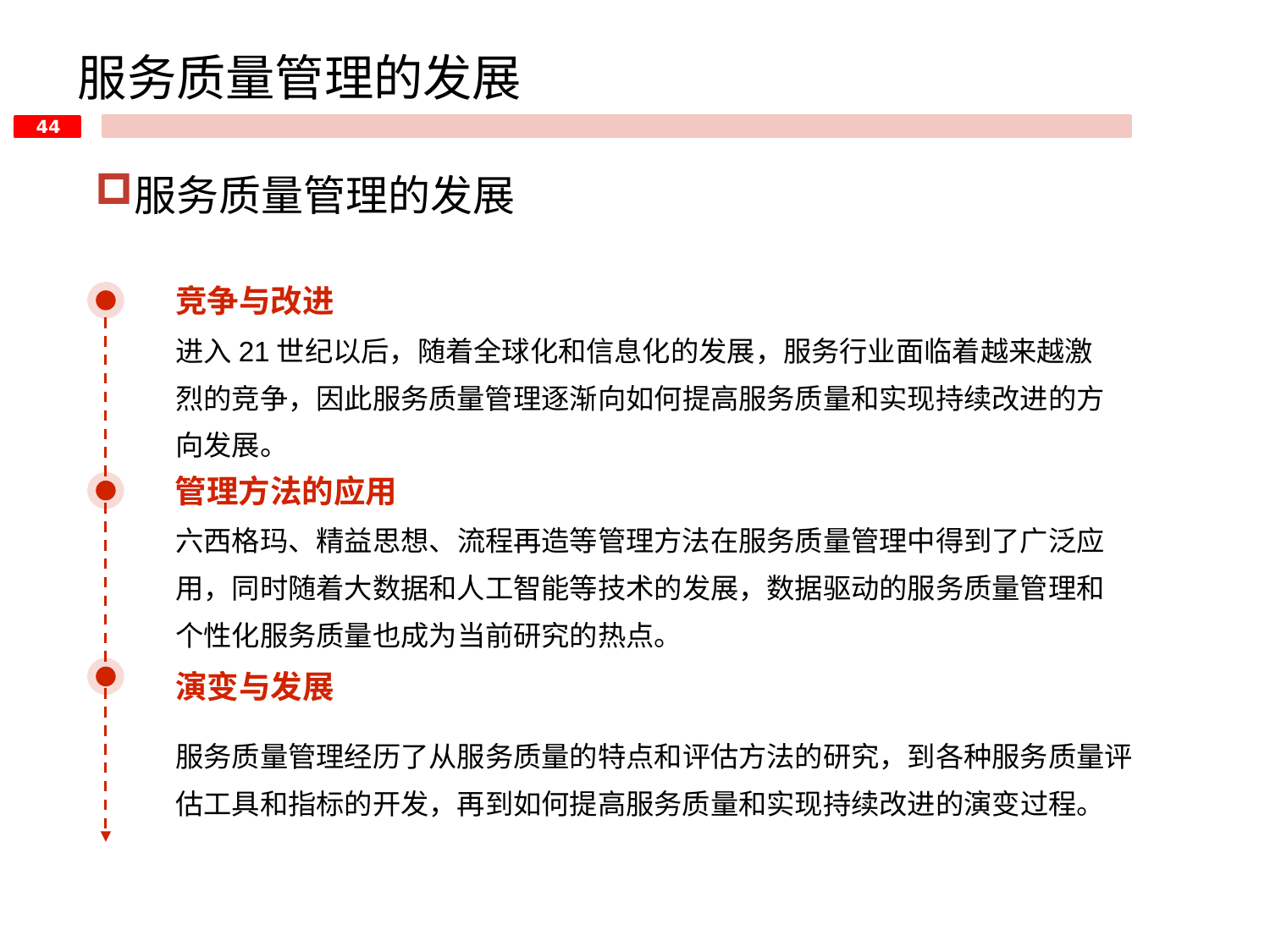

服务质量管理的发展
44
服务质量管理的发展
竞争与改进

进入21世纪以后，随着全球化和信息化的发展，服务行业面临着越来越激烈的竞争，因此服务质量管理逐渐向如何提高服务质量和实现持续改进的方向发展。
管理方法的应用

六西格玛、精益思想、流程再造等管理方法在服务质量管理中得到了广泛应用，同时随着大数据和人工智能等技术的发展，数据驱动的服务质量管理和个性化服务质量也成为当前研究的热点。
演变与发展

服务质量管理经历了从服务质量的特点和评估方法的研究，到各种服务质量评估工具和指标的开发，再到如何提高服务质量和实现持续改进的演变过程。